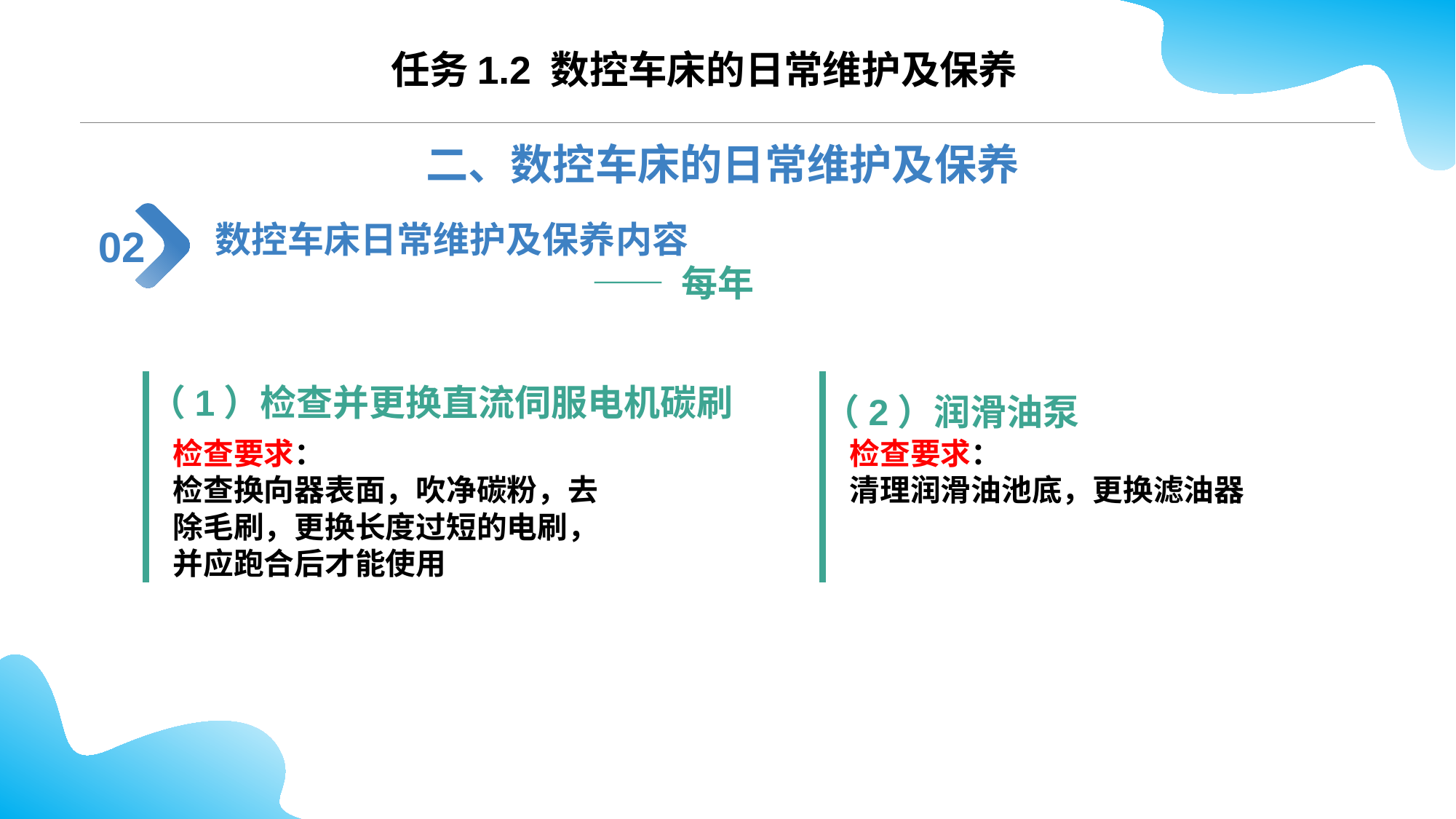

CONTENTS
任务1.2 数控车床的日常维护及保养
二、数控车床的日常维护及保养
数控车床日常维护及保养内容
                                              —— 每年
02

（1）检查并更换直流伺服电机碳刷

（2）润滑油泵
检查要求：
检查换向器表面，吹净碳粉，去除毛刷，更换长度过短的电刷， 并应跑合后才能使用

检查要求：
清理润滑油池底，更换滤油器